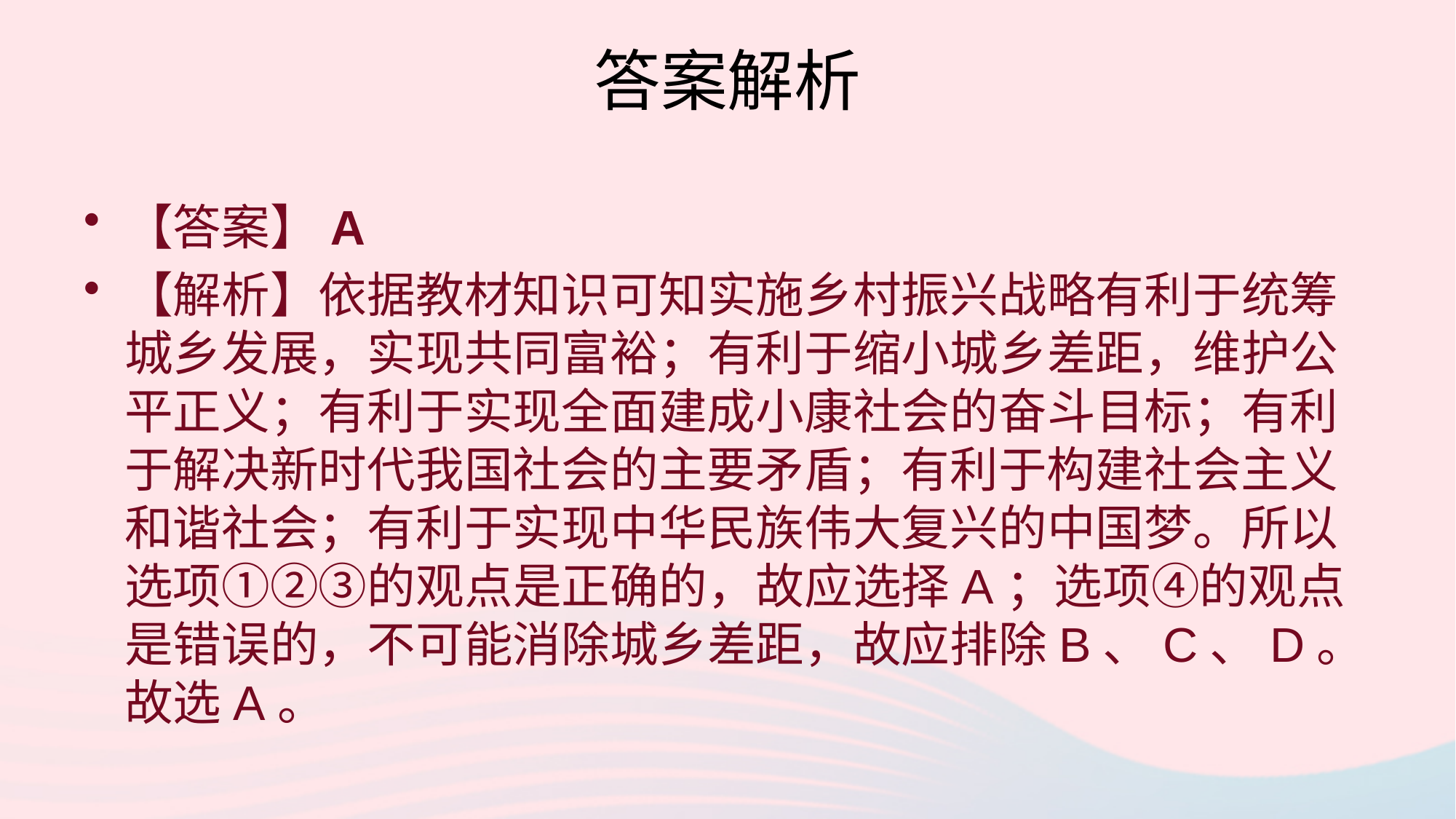

# 答案解析
【答案】A
【解析】依据教材知识可知实施乡村振兴战略有利于统筹城乡发展，实现共同富裕；有利于缩小城乡差距，维护公平正义；有利于实现全面建成小康社会的奋斗目标；有利于解决新时代我国社会的主要矛盾；有利于构建社会主义和谐社会；有利于实现中华民族伟大复兴的中国梦。所以选项①②③的观点是正确的，故应选择A；选项④的观点是错误的，不可能消除城乡差距，故应排除B、C、D。故选A。